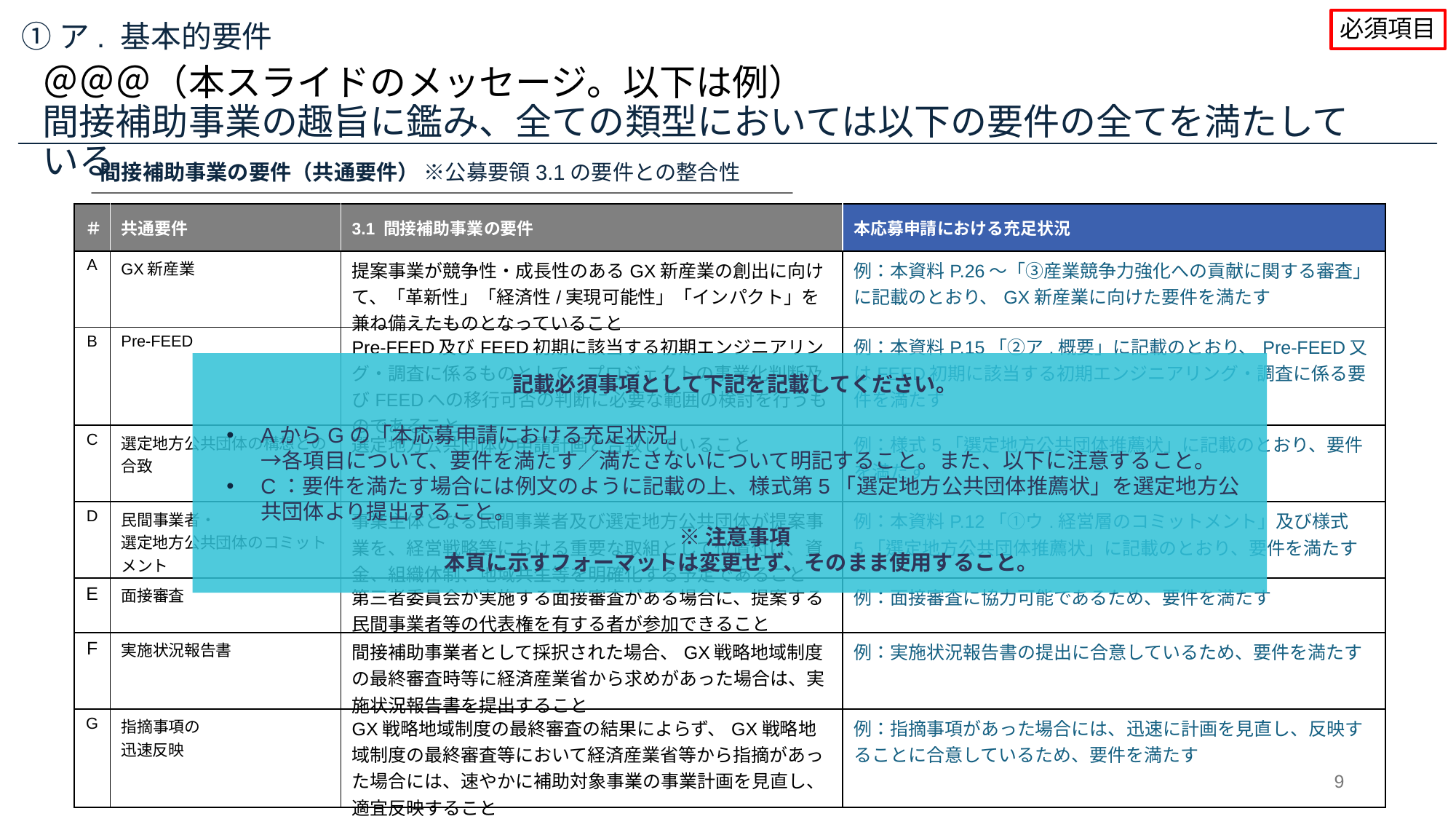

必須項目
①ア. 基本的要件
＠＠＠（本スライドのメッセージ。以下は例）
間接補助事業の趣旨に鑑み、全ての類型においては以下の要件の全てを満たしている
間接補助事業の要件（共通要件） ※公募要領3.1の要件との整合性
| ＃ | 共通要件 | 3.1 間接補助事業の要件 | 本応募申請における充足状況 |
| --- | --- | --- | --- |
| A | GX新産業 | 提案事業が競争性・成長性のあるGX新産業の創出に向けて、「革新性」「経済性/実現可能性」「インパクト」を兼ね備えたものとなっていること | 例：本資料P.26～「③産業競争力強化への貢献に関する審査」に記載のとおり、GX新産業に向けた要件を満たす |
| B | Pre-FEED | Pre-FEED及びFEED初期に該当する初期エンジニアリング・調査に係るものとして、プロジェクトの事業化判断及びFEEDへの移行可否の判断に必要な範囲の検討を行うものであること | 例：本資料P.15「②ア.概要」に記載のとおり、Pre-FEED又はFEED初期に該当する初期エンジニアリング・調査に係る要件を満たす |
| C | 選定地方公共団体の構想との合致 | 選定地方公共団体の申請計画と合致していること | 例：様式5「選定地方公共団体推薦状」に記載のとおり、要件を満たす |
| D | 民間事業者・ 選定地方公共団体のコミットメント | 事業主体となる民間事業者及び選定地方公共団体が提案事業を、経営戦略等における重要な取組として位置付け、資金、組織体制、地域共生等を明確化する予定であること | 例：本資料P.12「①ウ.経営層のコミットメント」及び様式5「選定地方公共団体推薦状」に記載のとおり、要件を満たす |
| E | 面接審査 | 第三者委員会が実施する面接審査がある場合に、提案する民間事業者等の代表権を有する者が参加できること | 例：面接審査に協力可能であるため、要件を満たす |
| F | 実施状況報告書 | 間接補助事業者として採択された場合、GX戦略地域制度の最終審査時等に経済産業省から求めがあった場合は、実施状況報告書を提出すること | 例：実施状況報告書の提出に合意しているため、要件を満たす |
| G | 指摘事項の 迅速反映 | GX戦略地域制度の最終審査の結果によらず、GX戦略地域制度の最終審査等において経済産業省等から指摘があった場合には、速やかに補助対象事業の事業計画を見直し、適宜反映すること | 例：指摘事項があった場合には、迅速に計画を見直し、反映することに合意しているため、要件を満たす |
記載必須事項として下記を記載してください。

AからGの「本応募申請における充足状況」
→各項目について、要件を満たす／満たさないについて明記すること。また、以下に注意すること。
C：要件を満たす場合には例文のように記載の上、様式第5「選定地方公共団体推薦状」を選定地方公共団体より提出すること。
※注意事項
本頁に示すフォーマットは変更せず、そのまま使用すること。
9